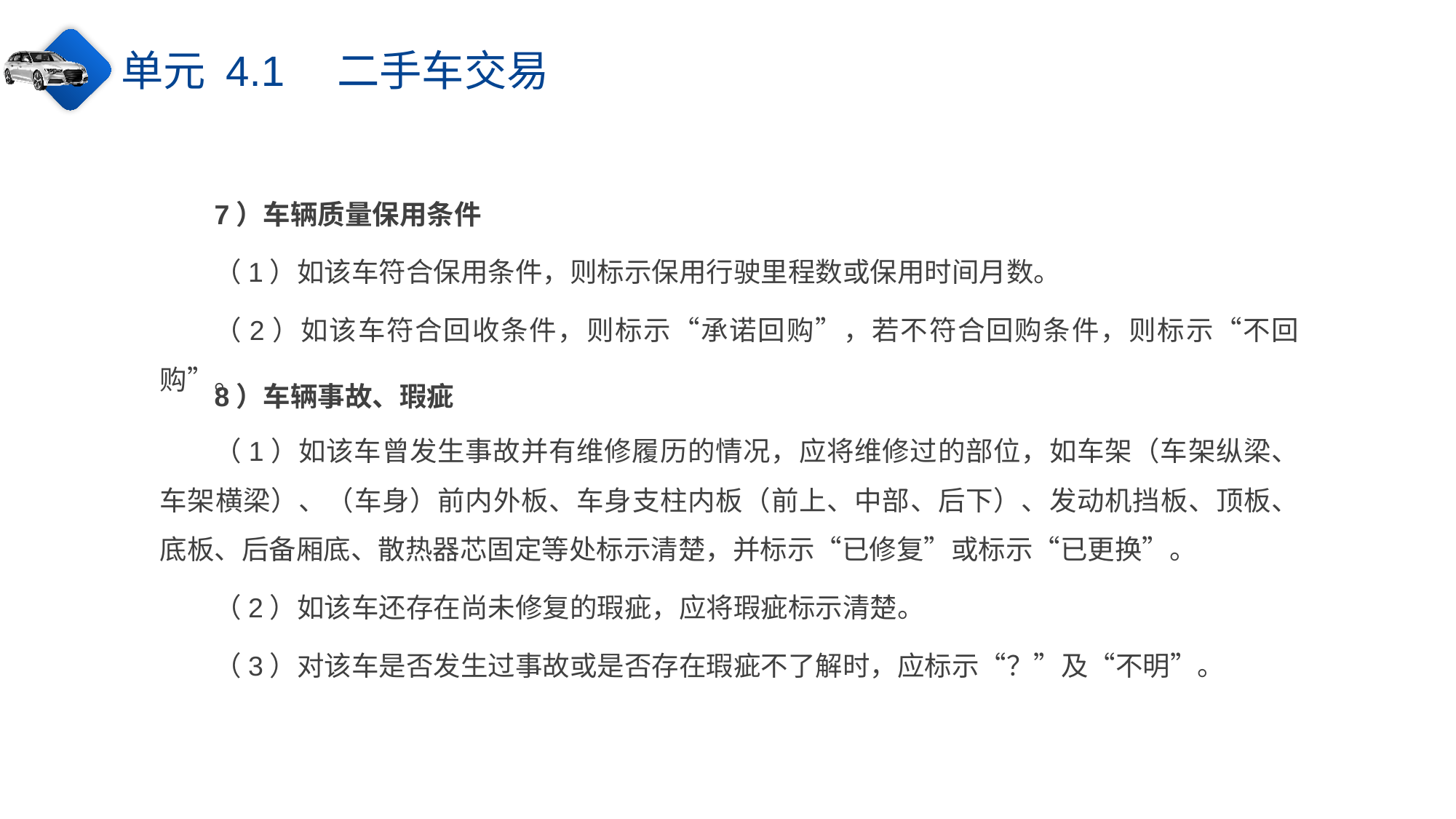

单元 4.1　二手车交易
7）车辆质量保用条件
（1）如该车符合保用条件，则标示保用行驶里程数或保用时间月数。
（2）如该车符合回收条件，则标示“承诺回购”，若不符合回购条件，则标示“不回购”。
8）车辆事故、瑕疵
（1）如该车曾发生事故并有维修履历的情况，应将维修过的部位，如车架（车架纵梁、车架横梁）、（车身）前内外板、车身支柱内板（前上、中部、后下）、发动机挡板、顶板、底板、后备厢底、散热器芯固定等处标示清楚，并标示“已修复”或标示“已更换”。
（2）如该车还存在尚未修复的瑕疵，应将瑕疵标示清楚。
（3）对该车是否发生过事故或是否存在瑕疵不了解时，应标示“？”及“不明”。